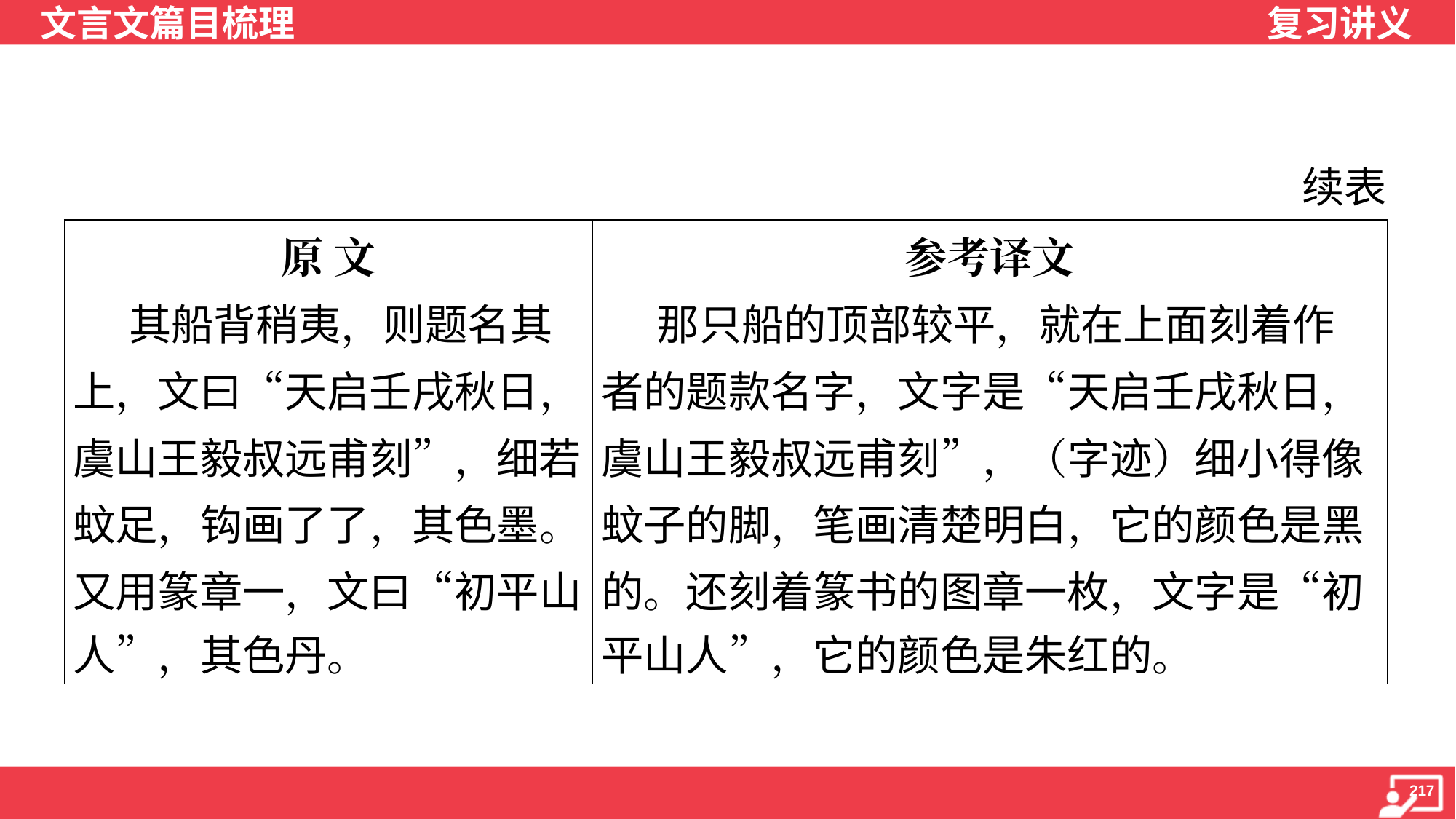

续表
| 原 文 | 参考译文 |
| --- | --- |
| 其船背稍夷，则题名其 上，文曰“天启壬戌秋日， 虞山王毅叔远甫刻”，细若 蚊足，钩画了了，其色墨。 又用篆章一，文曰“初平山 人”，其色丹。 | 那只船的顶部较平，就在上面刻着作 者的题款名字，文字是“天启壬戌秋日， 虞山王毅叔远甫刻”，（字迹）细小得像 蚊子的脚，笔画清楚明白，它的颜色是黑 的。还刻着篆书的图章一枚，文字是“初 平山人”，它的颜色是朱红的。 |